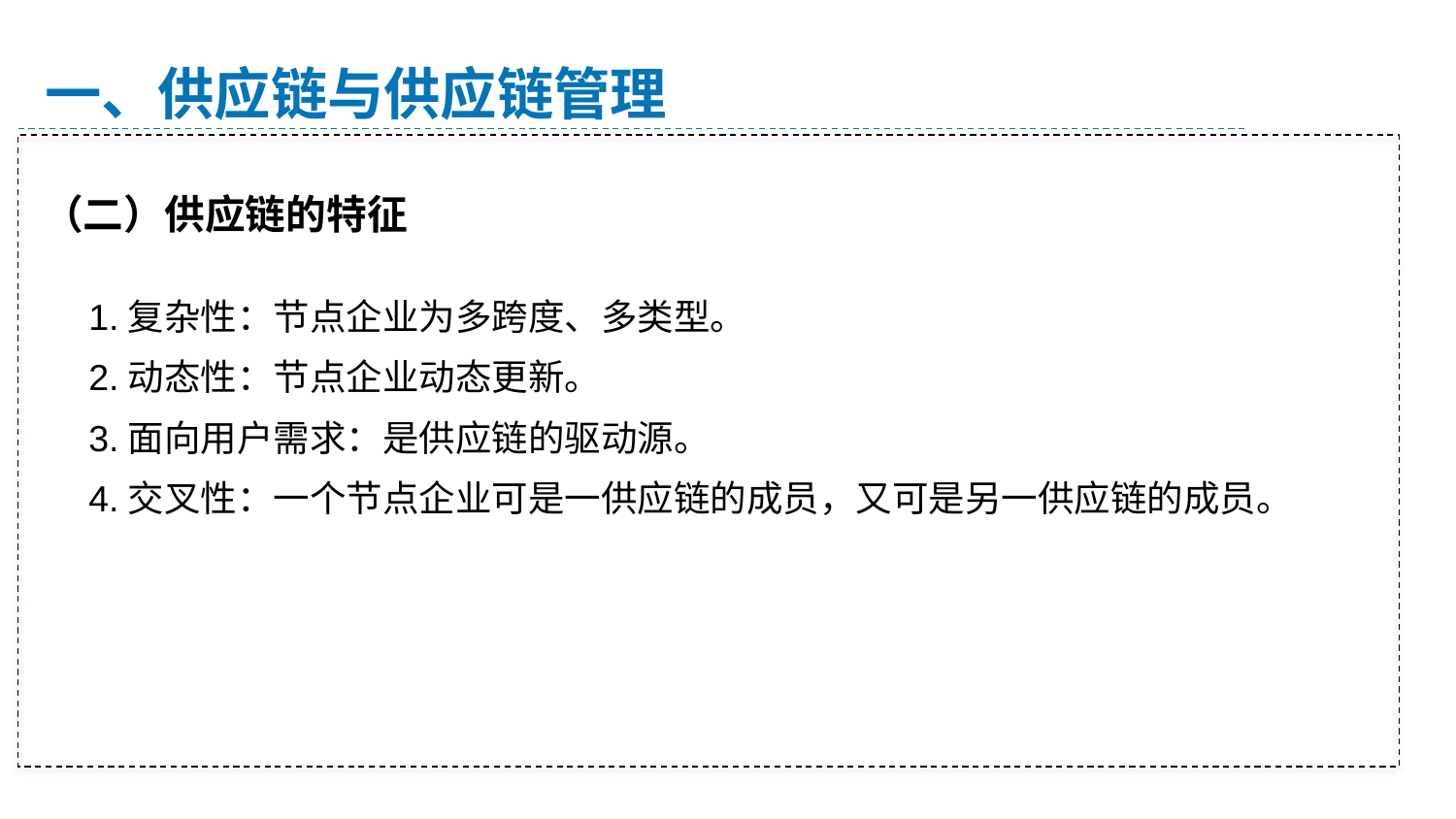

一、供应链与供应链管理

（二）供应链的特征
1.复杂性：节点企业为多跨度、多类型。
2.动态性：节点企业动态更新。
3.面向用户需求：是供应链的驱动源。
4.交叉性：一个节点企业可是一供应链的成员，又可是另一供应链的成员。